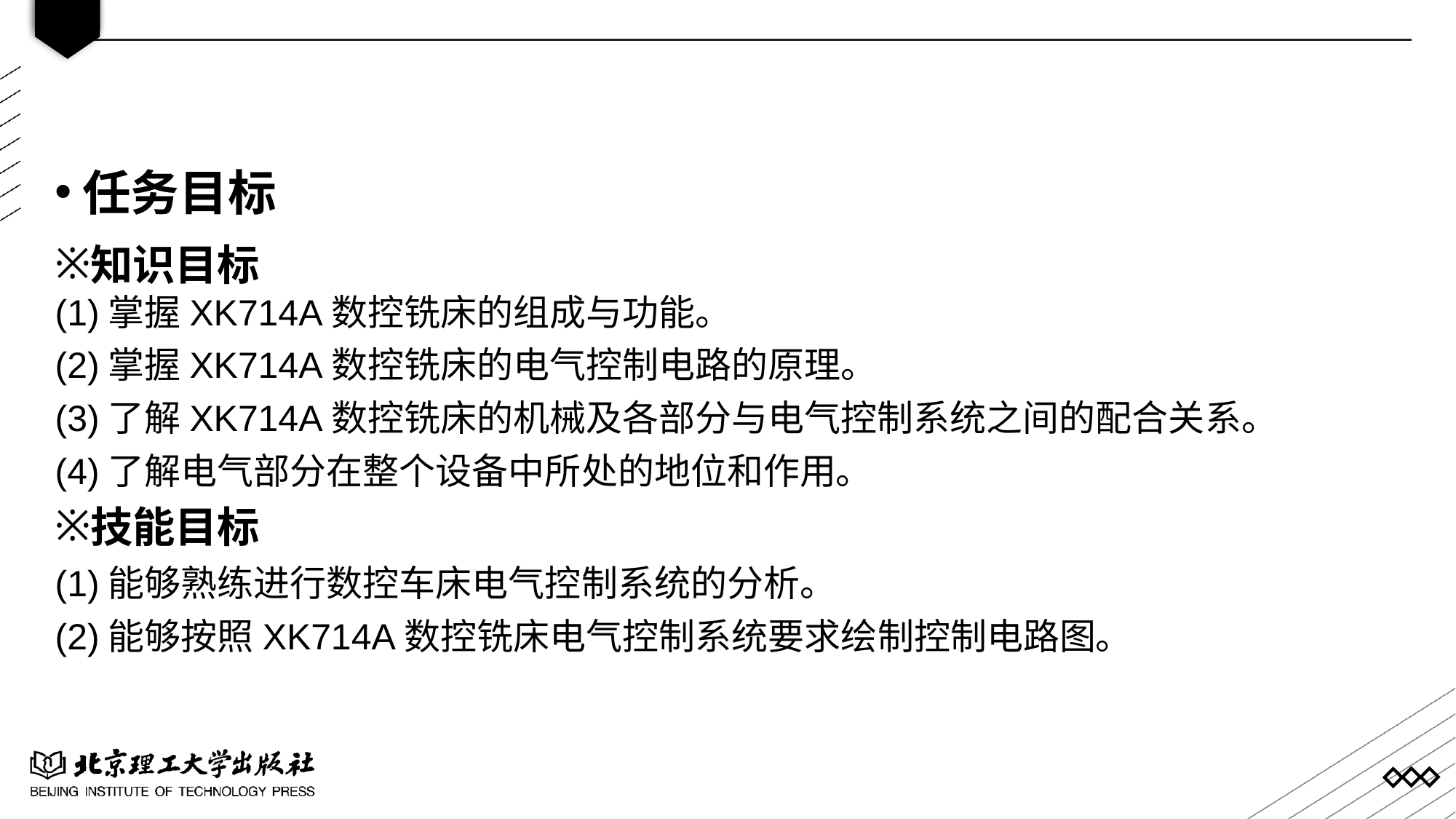

任务目标
知识目标
(1)掌握XK714A数控铣床的组成与功能。
(2)掌握XK714A数控铣床的电气控制电路的原理。
(3)了解XK714A数控铣床的机械及各部分与电气控制系统之间的配合关系。
(4)了解电气部分在整个设备中所处的地位和作用。
技能目标
(1)能够熟练进行数控车床电气控制系统的分析。
(2)能够按照XK714A数控铣床电气控制系统要求绘制控制电路图。